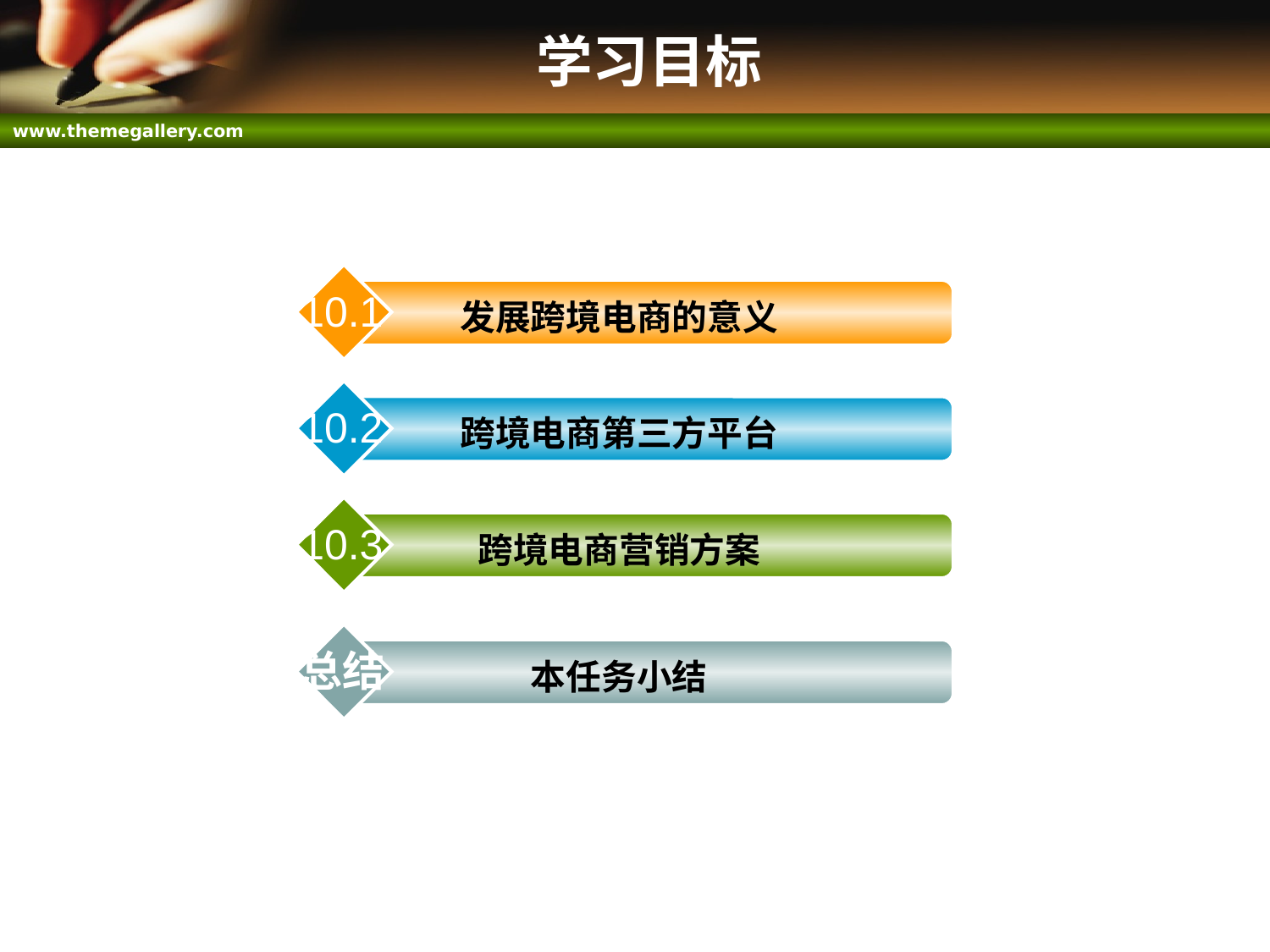

# 学习目标

10.1

发展跨境电商的意义

10.2

跨境电商第三方平台

10.3

跨境电商营销方案

总结

本任务小结